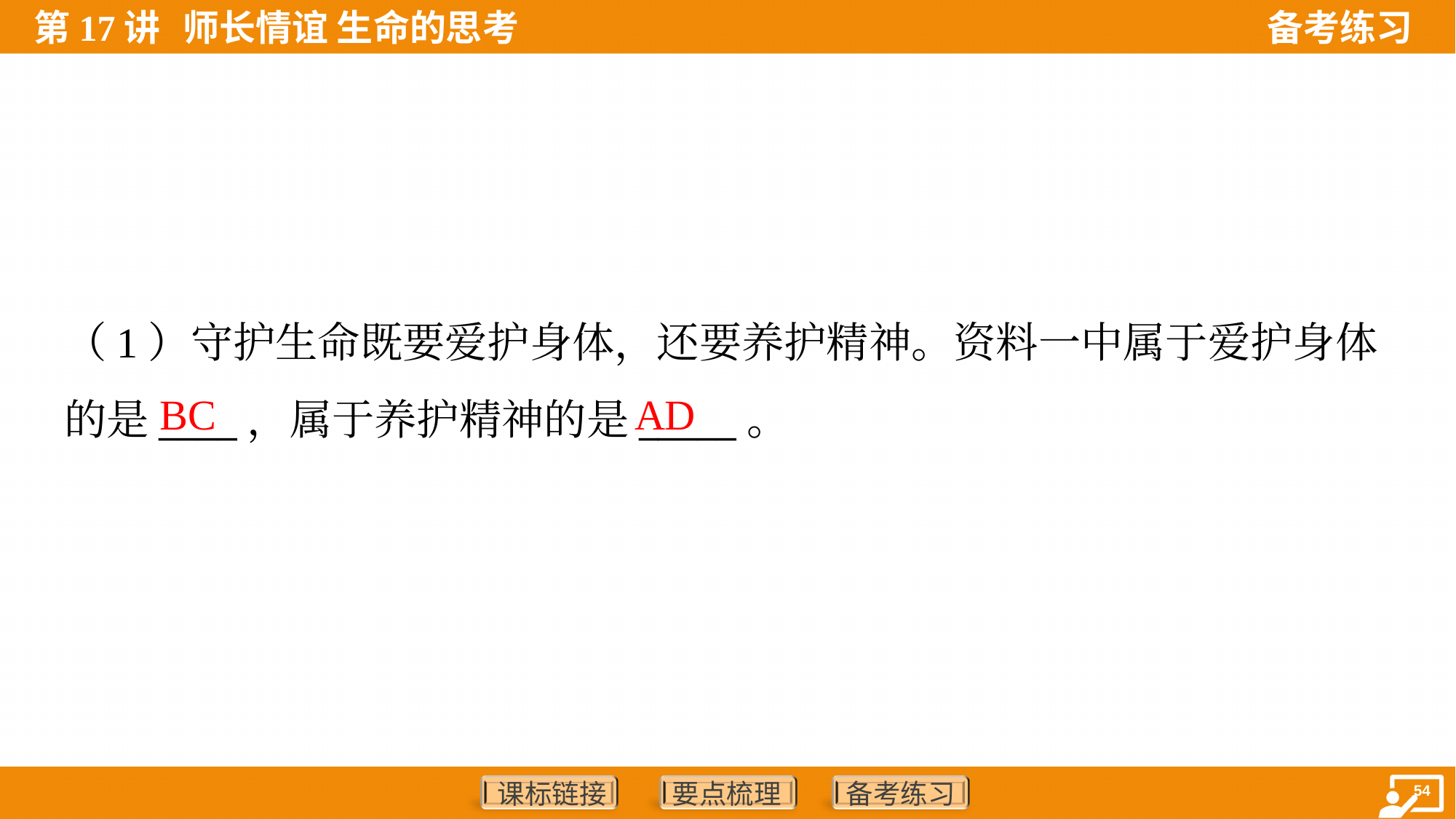

（1）守护生命既要爱护身体，还要养护精神。资料一中属于爱护身体
的是____，属于养护精神的是_____。
BC
AD